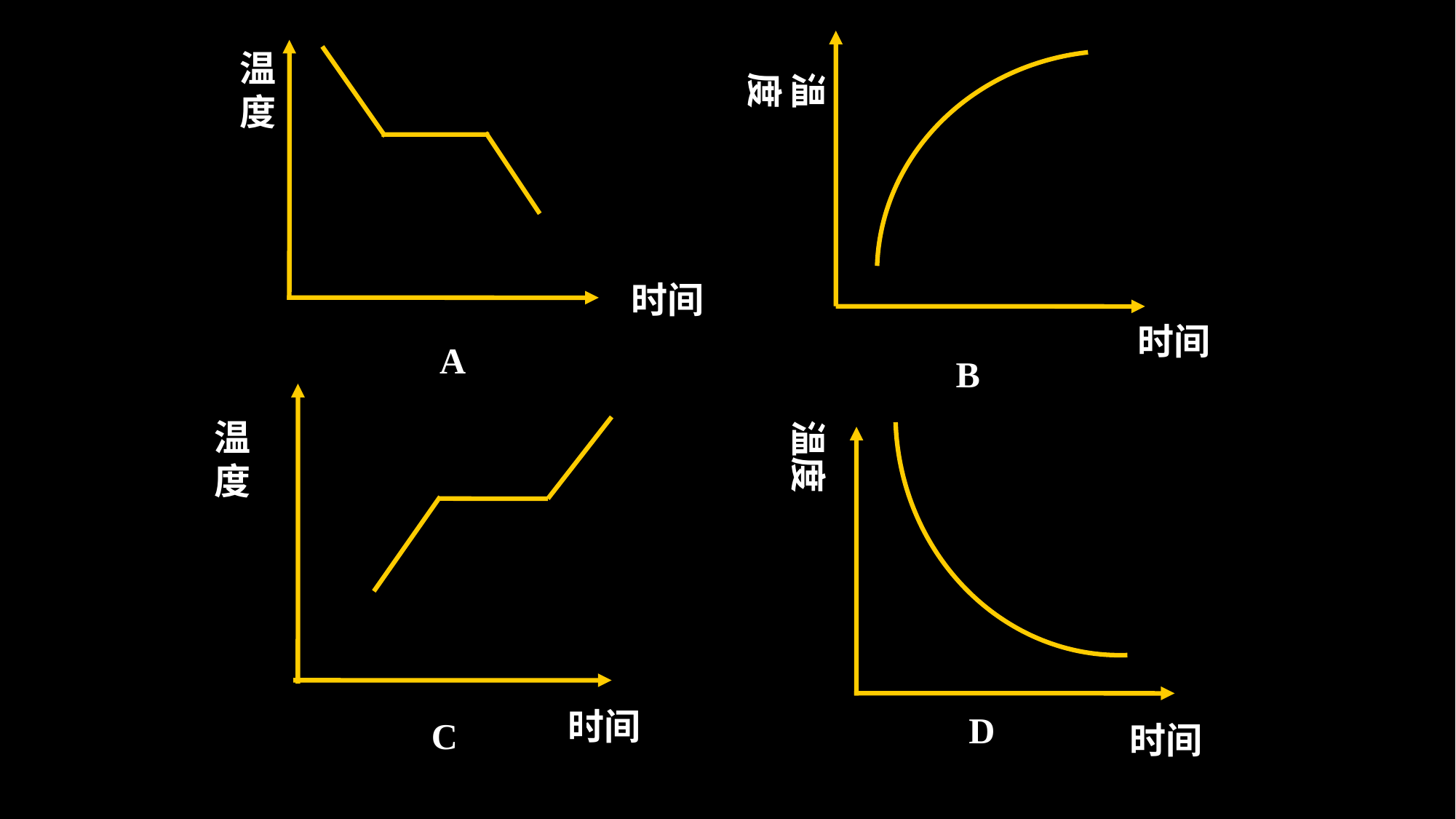

温
度

温度
时间

时间
A
温度
              B

温度

时间
D
                C
时间